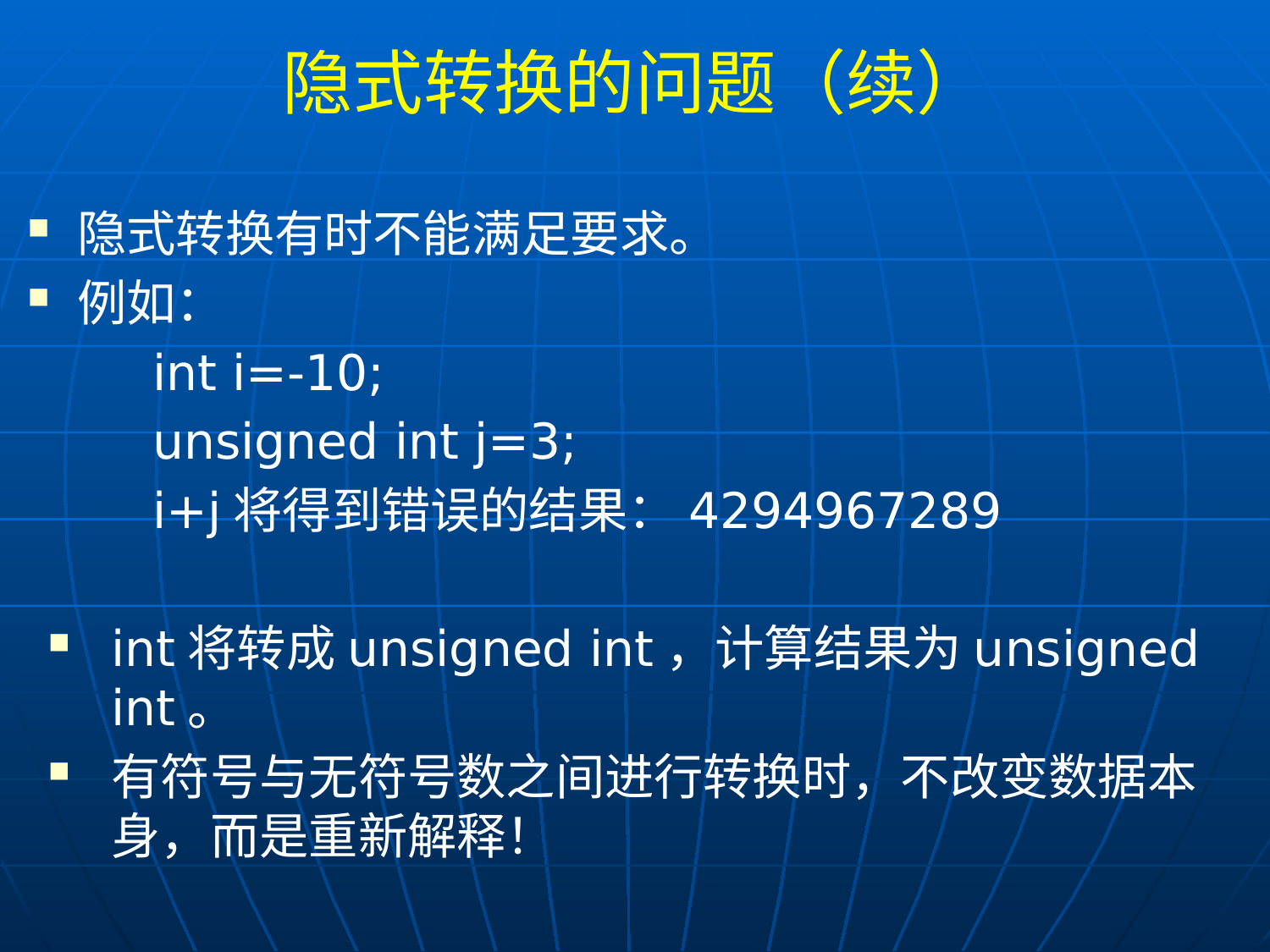

# 隐式转换的问题（续）
隐式转换有时不能满足要求。
例如：
	int i=-10;
	unsigned int j=3;
	i+j将得到错误的结果：4294967289

int将转成unsigned int，计算结果为unsigned int。
有符号与无符号数之间进行转换时，不改变数据本身，而是重新解释！